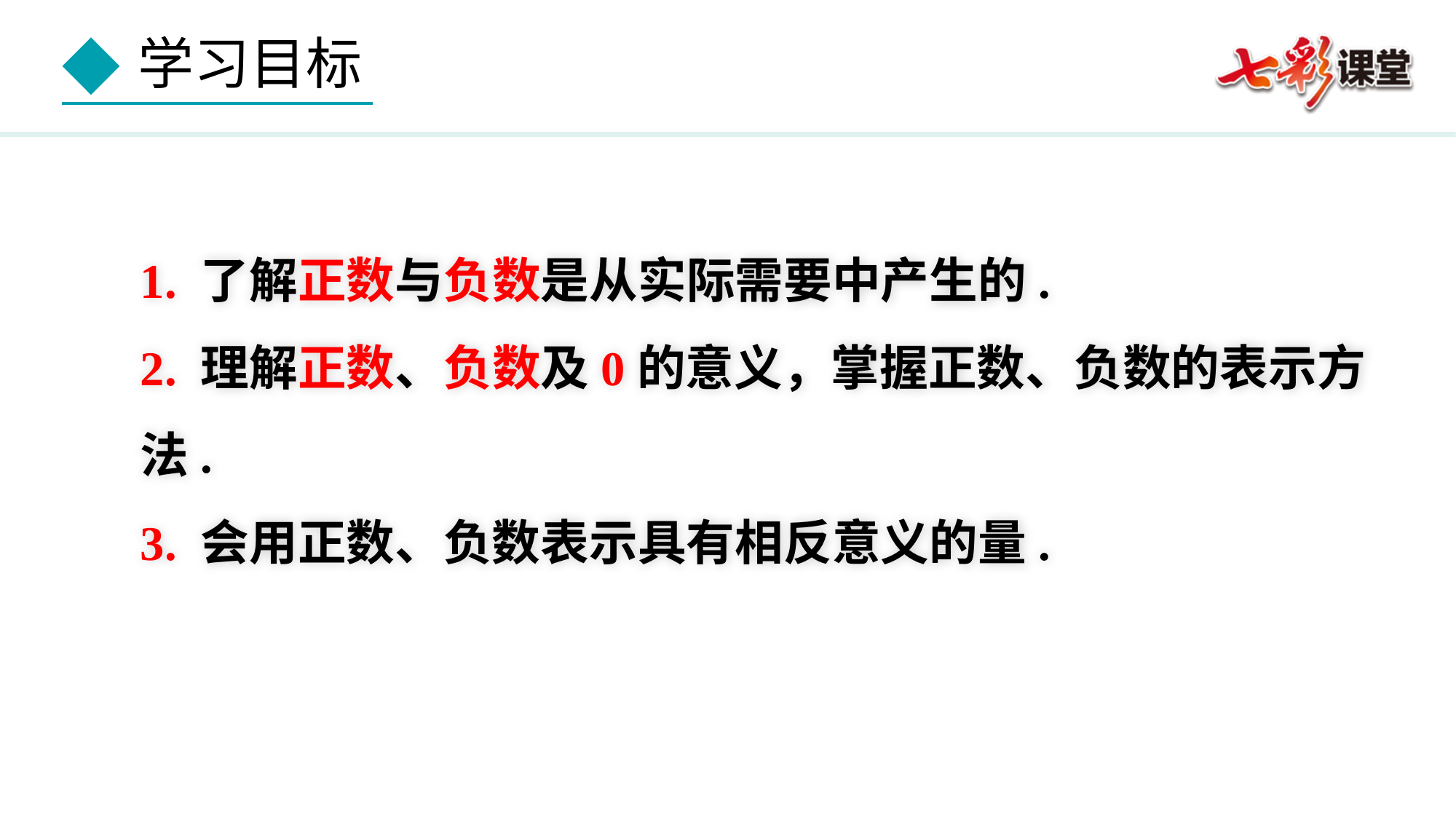

1. 了解正数与负数是从实际需要中产生的.
2. 理解正数、负数及0的意义，掌握正数、负数的表示方法.
3. 会用正数、负数表示具有相反意义的量.